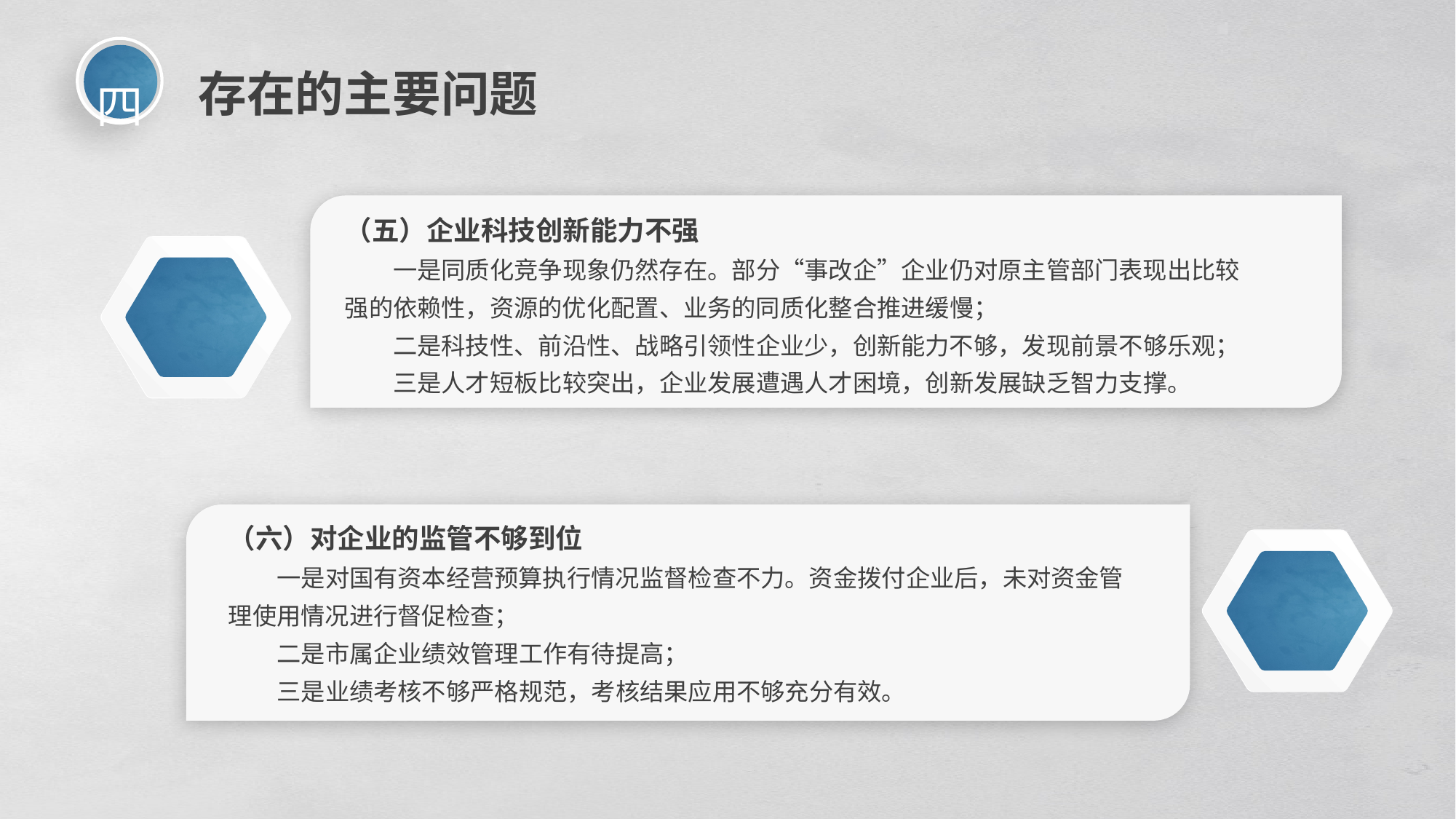

四

存在的主要问题

（五）企业科技创新能力不强
一是同质化竞争现象仍然存在。部分“事改企”企业仍对原主管部门表现出比较强的依赖性，资源的优化配置、业务的同质化整合推进缓慢；
二是科技性、前沿性、战略引领性企业少，创新能力不够，发现前景不够乐观；
三是人才短板比较突出，企业发展遭遇人才困境，创新发展缺乏智力支撑。

（六）对企业的监管不够到位
一是对国有资本经营预算执行情况监督检查不力。资金拨付企业后，未对资金管理使用情况进行督促检查；
二是市属企业绩效管理工作有待提高；
三是业绩考核不够严格规范，考核结果应用不够充分有效。